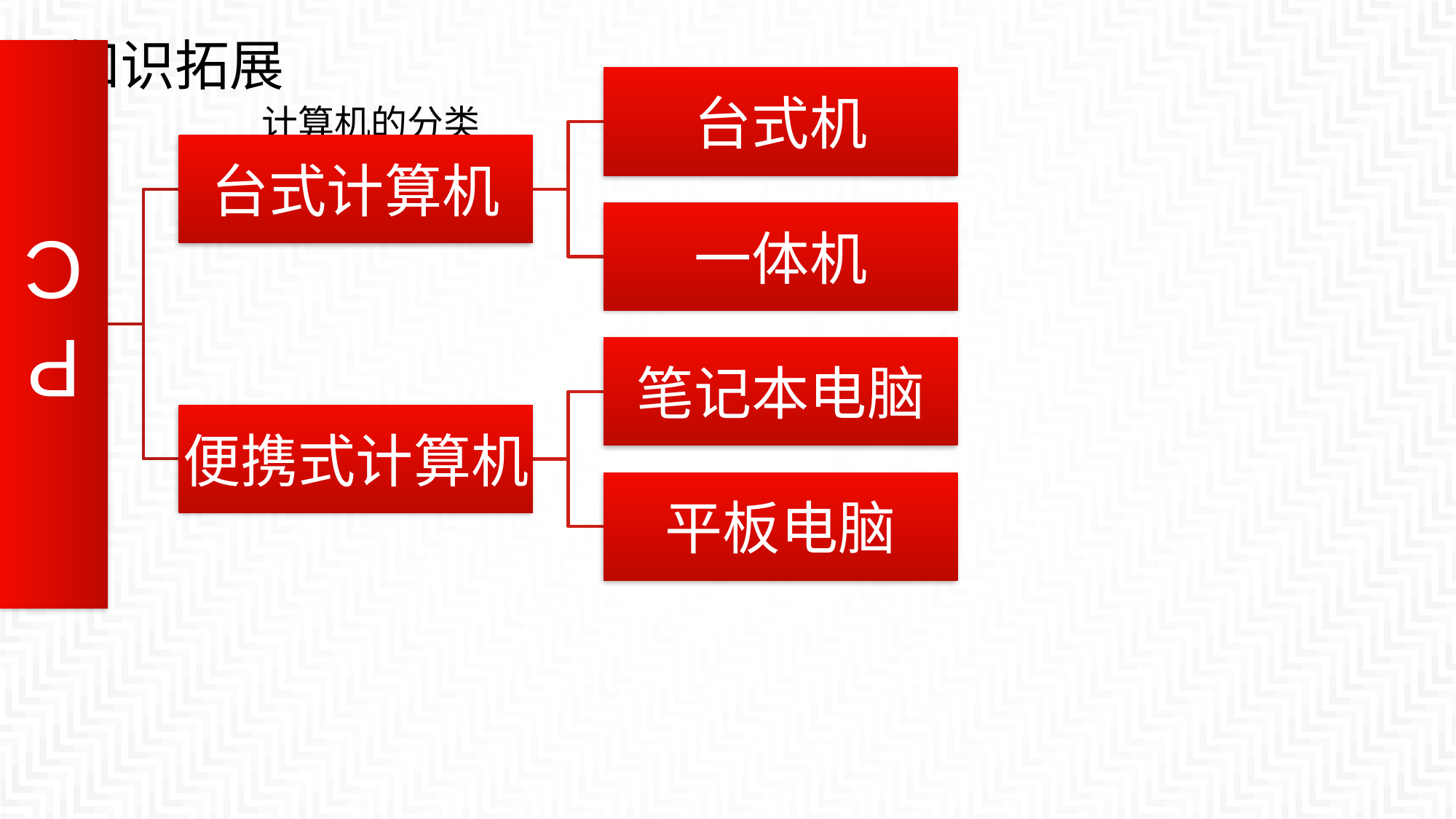

# 知识拓展
计算机的分类

PC
台式计算机
台式机
一体机
便携式计算机
笔记本电脑
平板电脑